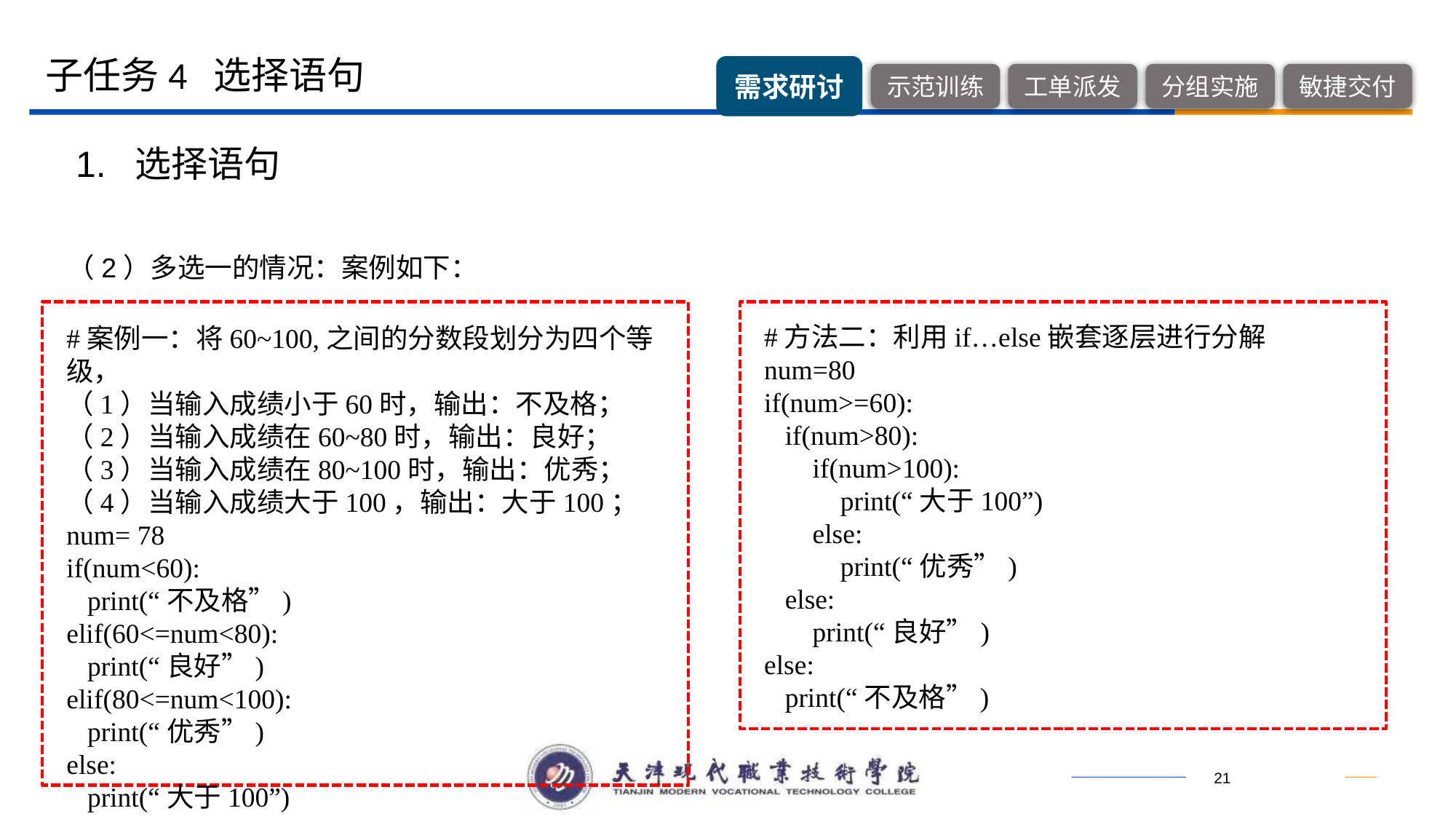

子任务4  选择语句

1.  选择语句
（2）多选一的情况：案例如下：

#案例一：将60~100,之间的分数段划分为四个等级，
（1）当输入成绩小于60时，输出：不及格；
（2）当输入成绩在60~80时，输出：良好；
（3）当输入成绩在80~100时，输出：优秀；
（4）当输入成绩大于100，输出：大于100；
num= 78
if(num<60):
   print(“不及格”)
elif(60<=num<80):
   print(“良好”)
elif(80<=num<100):
   print(“优秀”)
else:
   print(“大于100”)

#方法二：利用if…else嵌套逐层进行分解
num=80
if(num>=60):
   if(num>80):
       if(num>100):
           print(“大于100”)
       else:
           print(“优秀”)
   else:
       print(“良好”)
else:
   print(“不及格”)